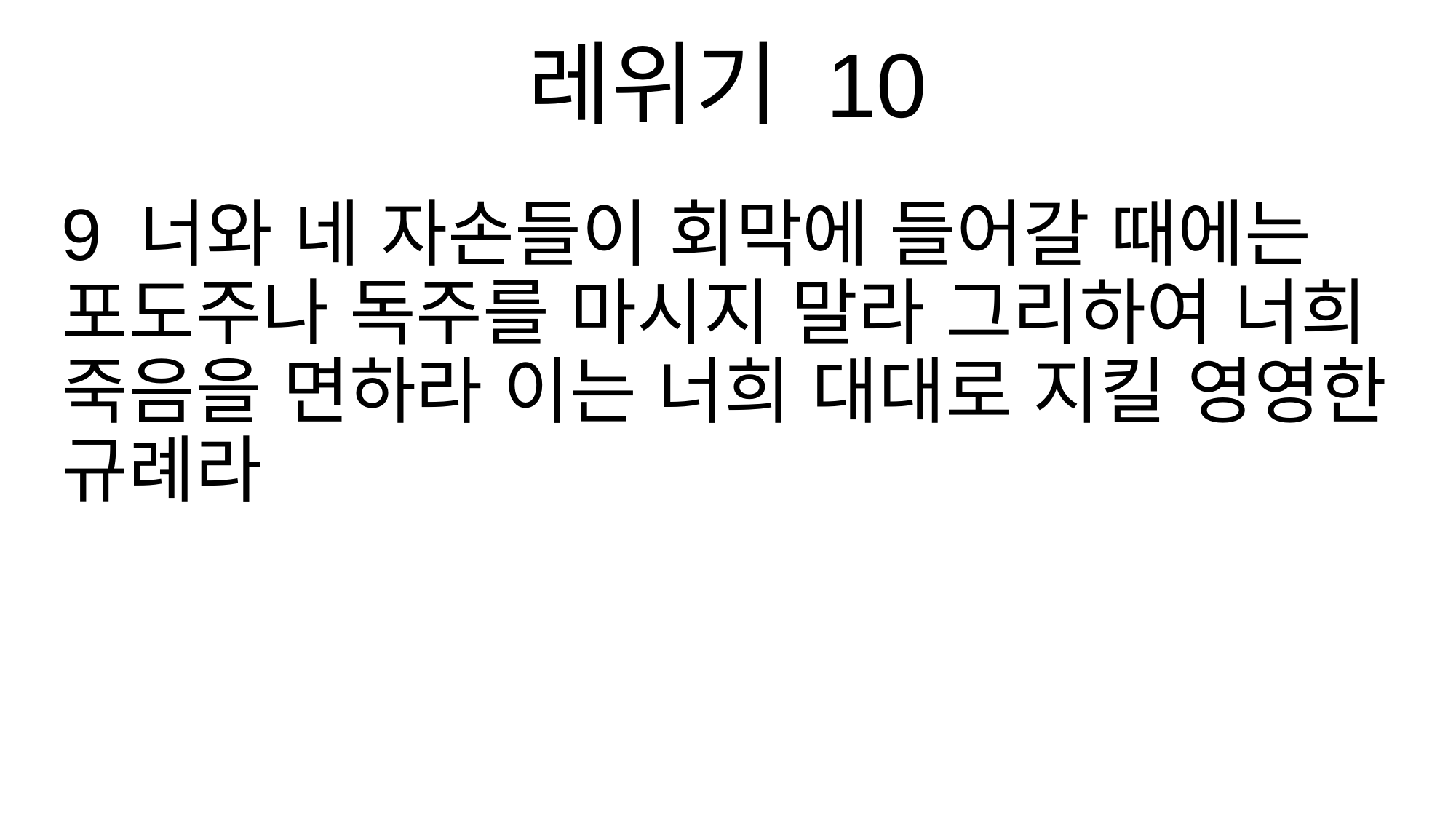

레위기 10
9 너와 네 자손들이 회막에 들어갈 때에는 포도주나 독주를 마시지 말라 그리하여 너희 죽음을 면하라 이는 너희 대대로 지킬 영영한 규례라